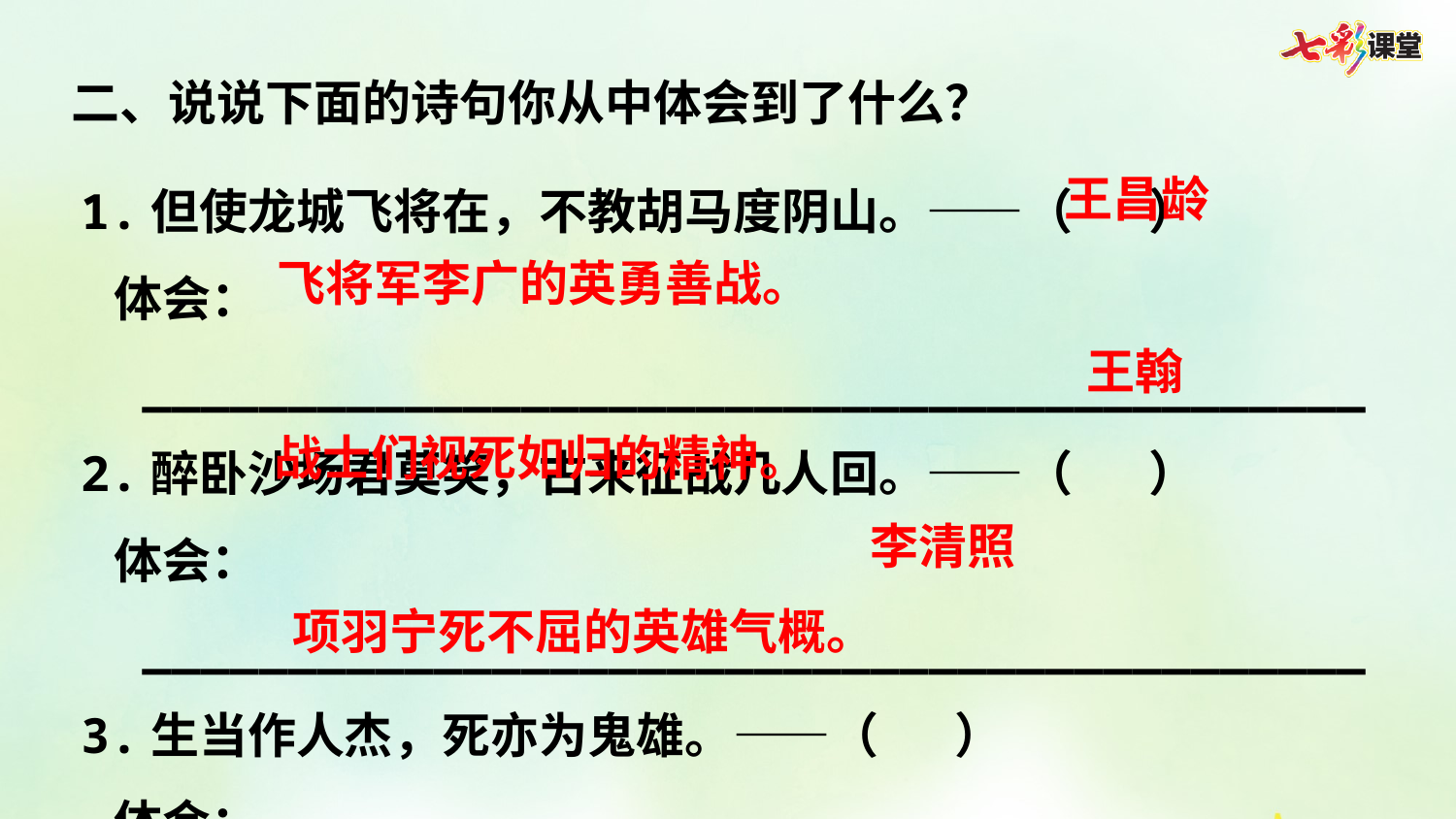

二、说说下面的诗句你从中体会到了什么？
1.但使龙城飞将在，不教胡马度阴山。——（       ）
  体会：__________________________________________
2.醉卧沙场君莫笑，古来征战几人回。——（       ）
  体会：__________________________________________
3.生当作人杰，死亦为鬼雄。——（       ）
  体会：__________________________________________
王昌龄
飞将军李广的英勇善战。
王翰
战士们视死如归的精神。
李清照
项羽宁死不屈的英雄气概。